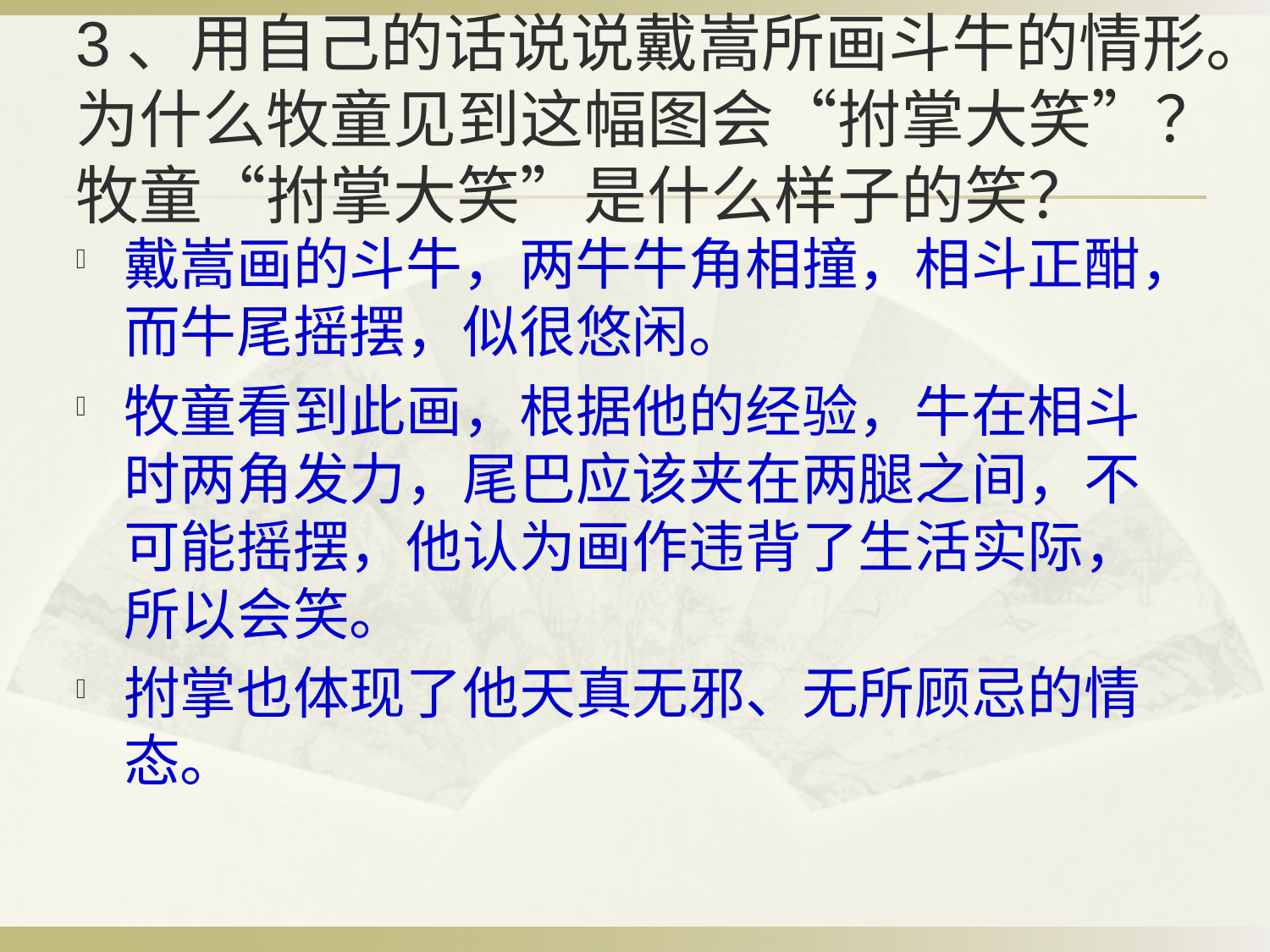

# 3、用自己的话说说戴嵩所画斗牛的情形。为什么牧童见到这幅图会“拊掌大笑”？牧童“拊掌大笑”是什么样子的笑？
戴嵩画的斗牛，两牛牛角相撞，相斗正酣，而牛尾摇摆，似很悠闲。
牧童看到此画，根据他的经验，牛在相斗时两角发力，尾巴应该夹在两腿之间，不可能摇摆，他认为画作违背了生活实际，所以会笑。
拊掌也体现了他天真无邪、无所顾忌的情态。